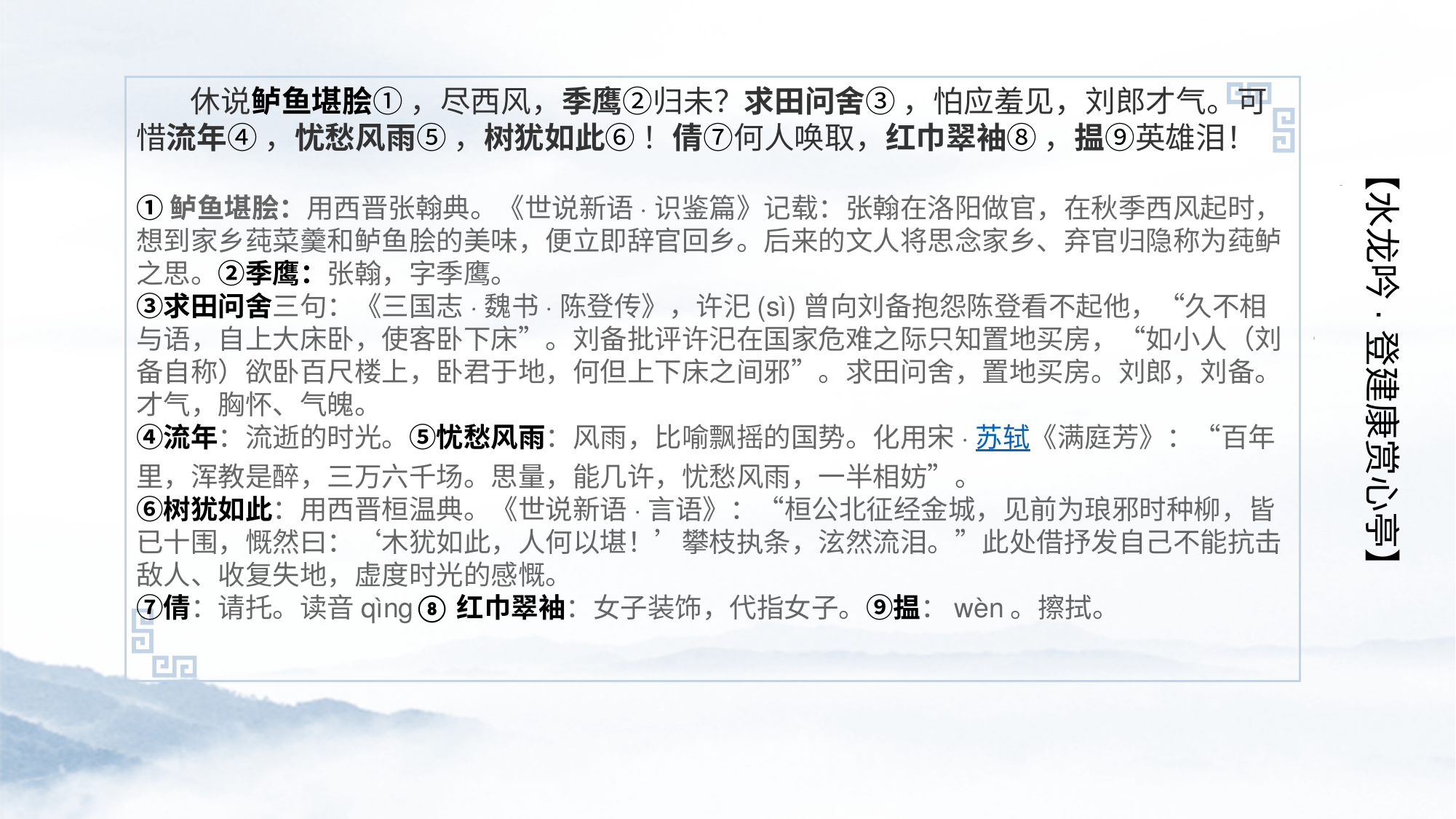

【水龙吟·登建康赏心亭】

       休说鲈鱼堪脍① ，尽西风，季鹰②归未？求田问舍③ ，怕应羞见，刘郎才气。可惜流年④ ，忧愁风雨⑤ ，树犹如此⑥ ！倩⑦何人唤取，红巾翠袖⑧ ，揾⑨英雄泪！
①鲈鱼堪脍：用西晋张翰典。《世说新语·识鉴篇》记载：张翰在洛阳做官，在秋季西风起时，想到家乡莼菜羹和鲈鱼脍的美味，便立即辞官回乡。后来的文人将思念家乡、弃官归隐称为莼鲈之思。②季鹰：张翰，字季鹰。
③求田问舍三句：《三国志·魏书·陈登传》，许汜(sì)曾向刘备抱怨陈登看不起他，“久不相与语，自上大床卧，使客卧下床”。刘备批评许汜在国家危难之际只知置地买房，“如小人（刘备自称）欲卧百尺楼上，卧君于地，何但上下床之间邪”。求田问舍，置地买房。刘郎，刘备。才气，胸怀、气魄。
④流年：流逝的时光。⑤忧愁风雨：风雨，比喻飘摇的国势。化用宋·苏轼《满庭芳》：“百年里，浑教是醉，三万六千场。思量，能几许，忧愁风雨，一半相妨”。
⑥树犹如此：用西晋桓温典。《世说新语·言语》：“桓公北征经金城，见前为琅邪时种柳，皆已十围，慨然曰：‘木犹如此，人何以堪！’攀枝执条，泫然流泪。”此处借抒发自己不能抗击敌人、收复失地，虚度时光的感慨。
⑦倩：请托。读音qìng⑧红巾翠袖：女子装饰，代指女子。⑨揾：wèn。擦拭。